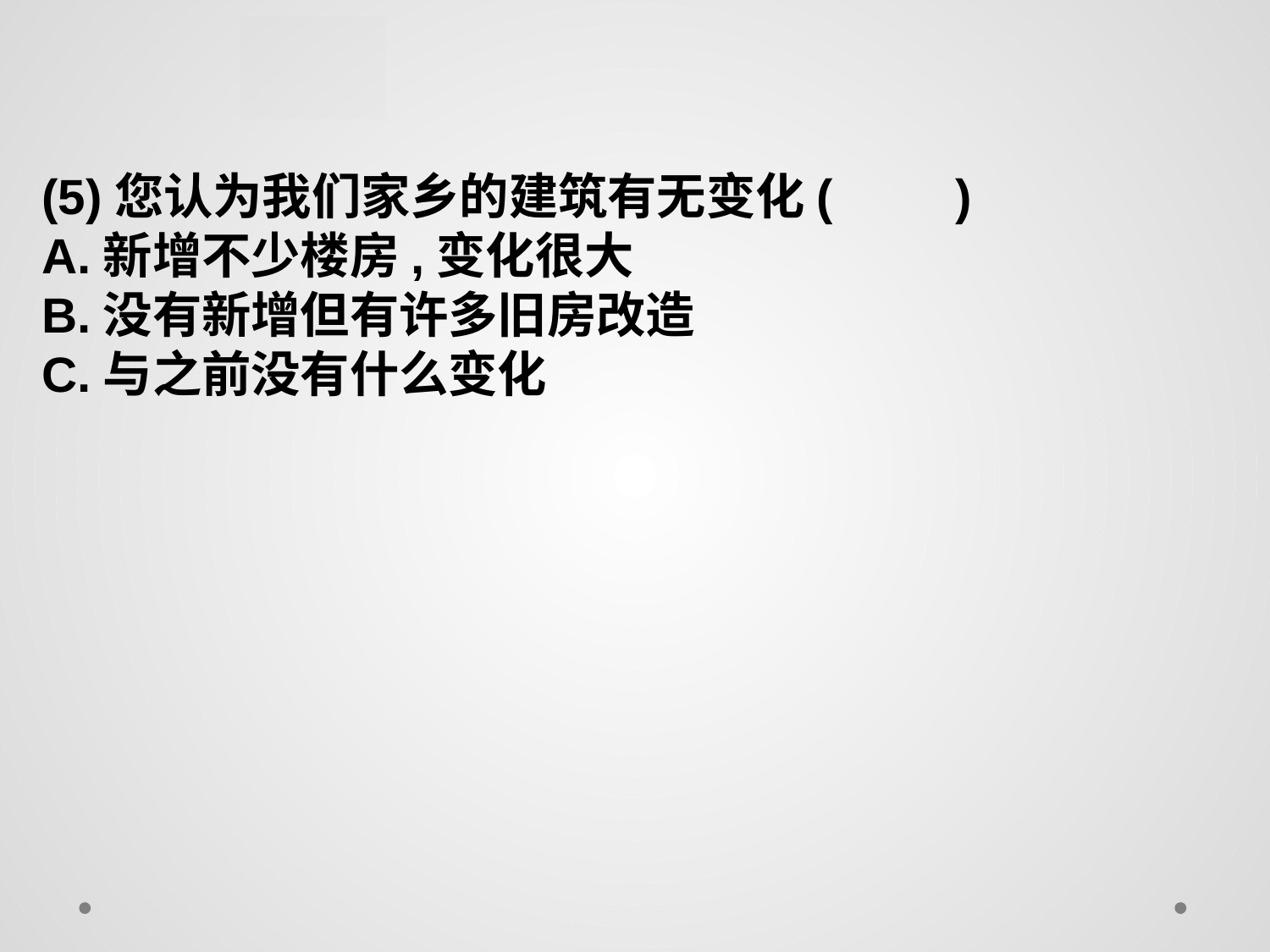

(5)您认为我们家乡的建筑有无变化(　　)
A.新增不少楼房,变化很大
B.没有新增但有许多旧房改造
C.与之前没有什么变化